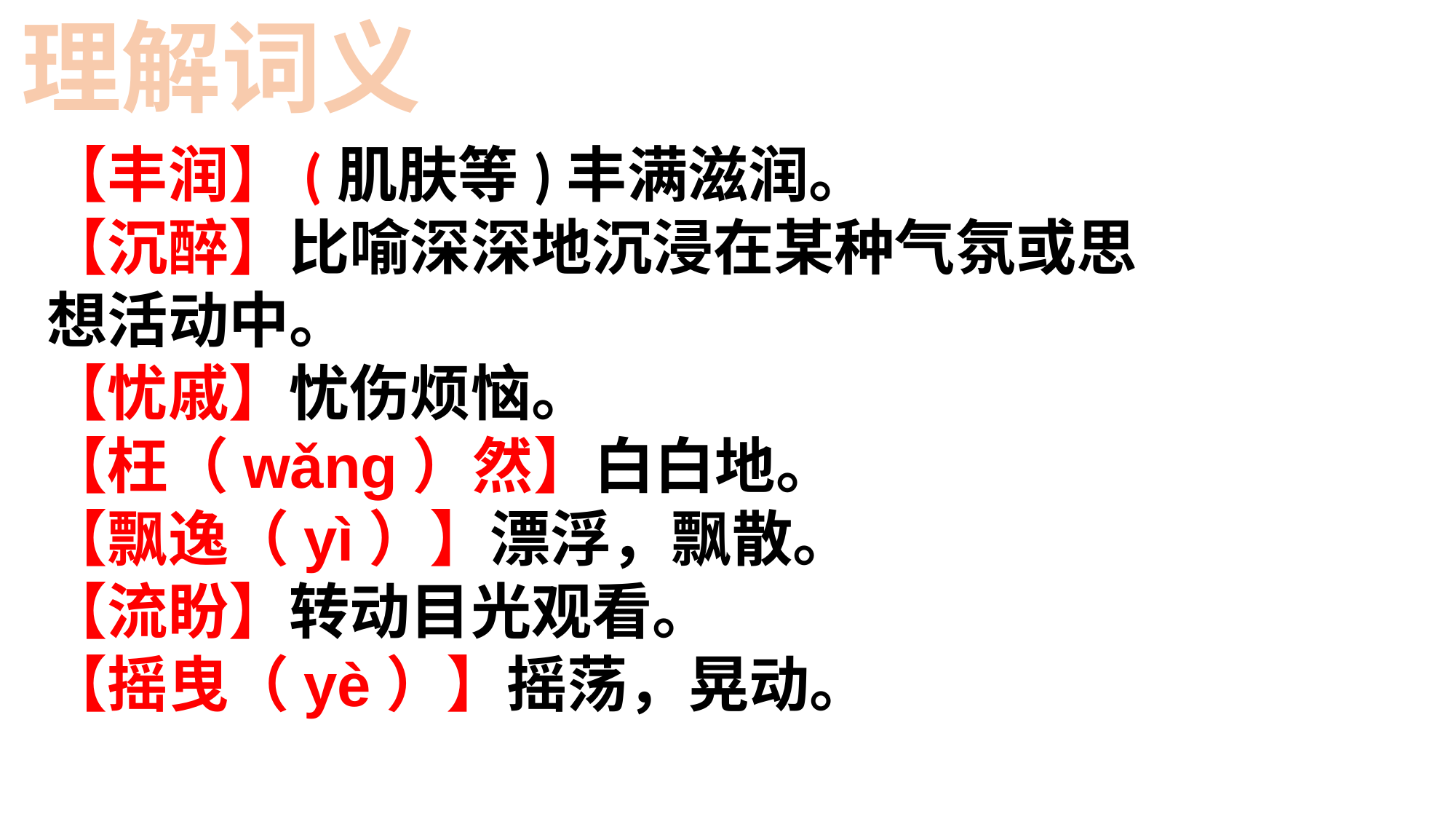

理解词义
【丰润】(肌肤等)丰满滋润。
【沉醉】比喻深深地沉浸在某种气氛或思想活动中。
【忧戚】忧伤烦恼。
【枉（wǎng）然】白白地。
【飘逸（yì）】漂浮，飘散。
【流盼】转动目光观看。
【摇曳（yè）】摇荡，晃动。